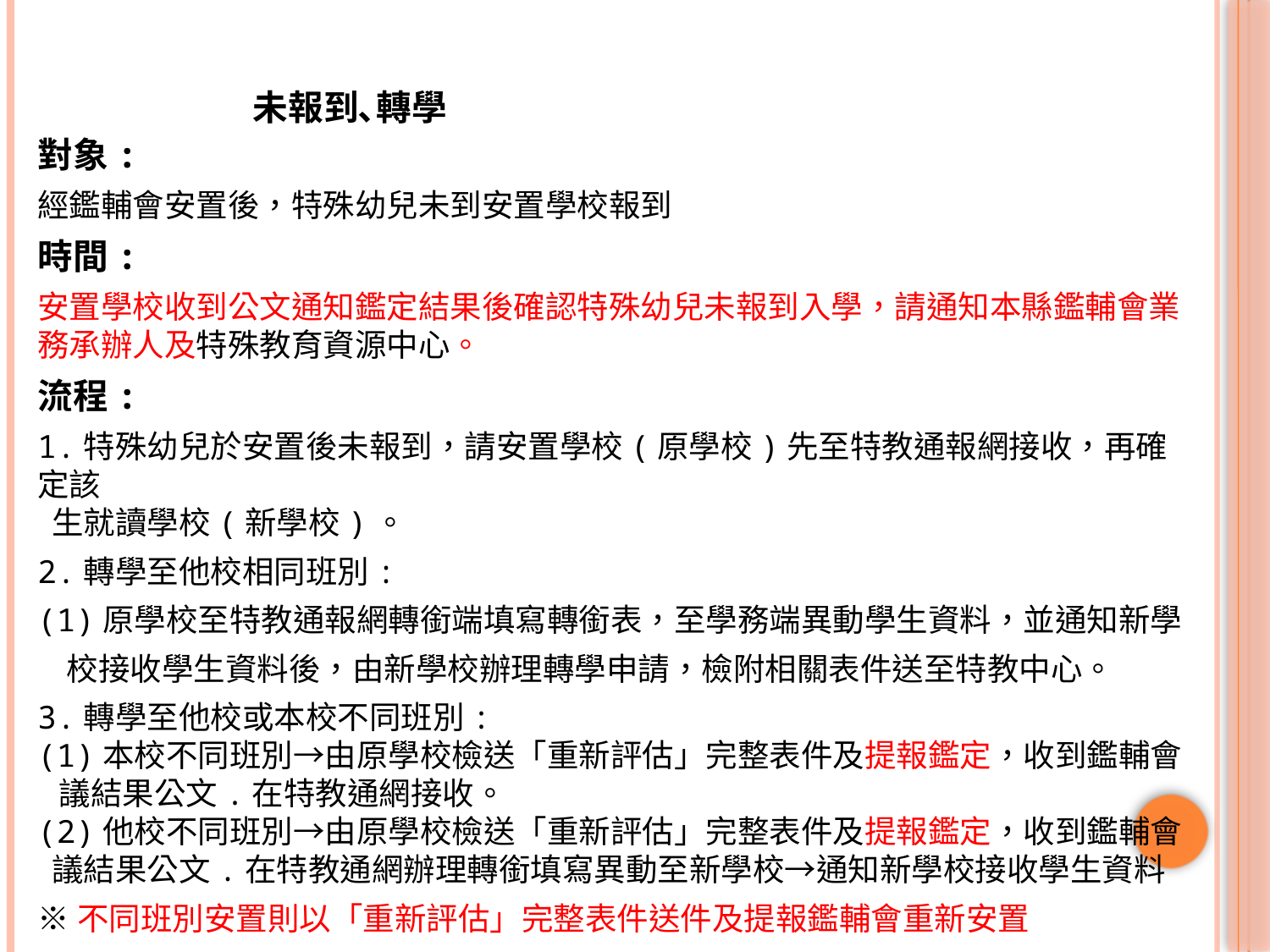

# 未報到､轉學
對象:
經鑑輔會安置後，特殊幼兒未到安置學校報到
時間:
安置學校收到公文通知鑑定結果後確認特殊幼兒未報到入學，請通知本縣鑑輔會業務承辦人及特殊教育資源中心。
流程:
1.特殊幼兒於安置後未報到，請安置學校(原學校)先至特教通報網接收，再確定該
  生就讀學校(新學校)。
2.轉學至他校相同班別:
(1)原學校至特教通報網轉銜端填寫轉銜表，至學務端異動學生資料，並通知新學
   校接收學生資料後，由新學校辦理轉學申請，檢附相關表件送至特教中心。
3.轉學至他校或本校不同班別:
(1)本校不同班別→由原學校檢送「重新評估」完整表件及提報鑑定，收到鑑輔會
   議結果公文.在特教通網接收。
(2)他校不同班別→由原學校檢送「重新評估」完整表件及提報鑑定，收到鑑輔會
  議結果公文.在特教通網辦理轉銜填寫異動至新學校→通知新學校接收學生資料
※不同班別安置則以「重新評估」完整表件送件及提報鑑輔會重新安置